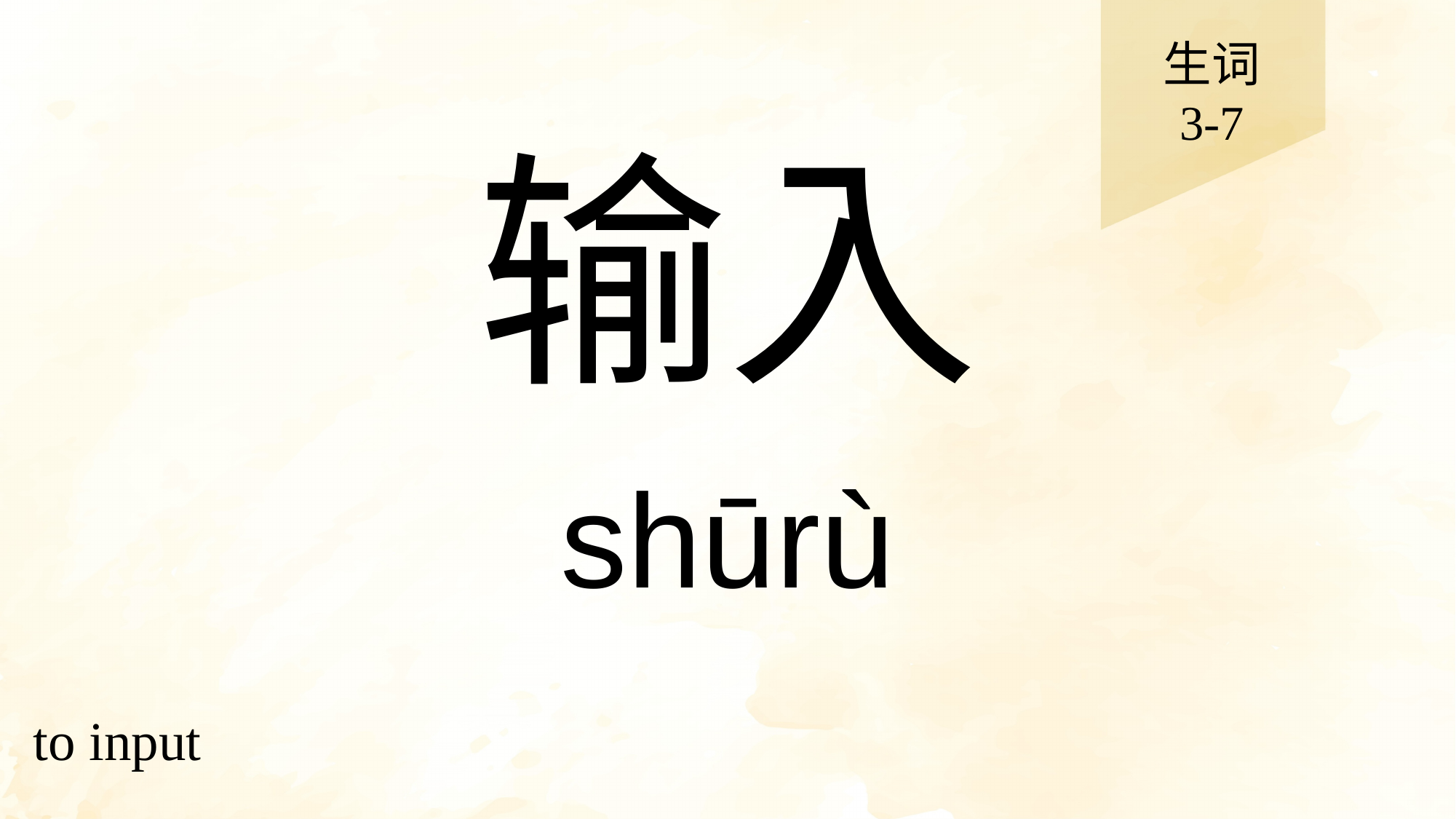

生词
3-7
# 输入
shūrù
to input